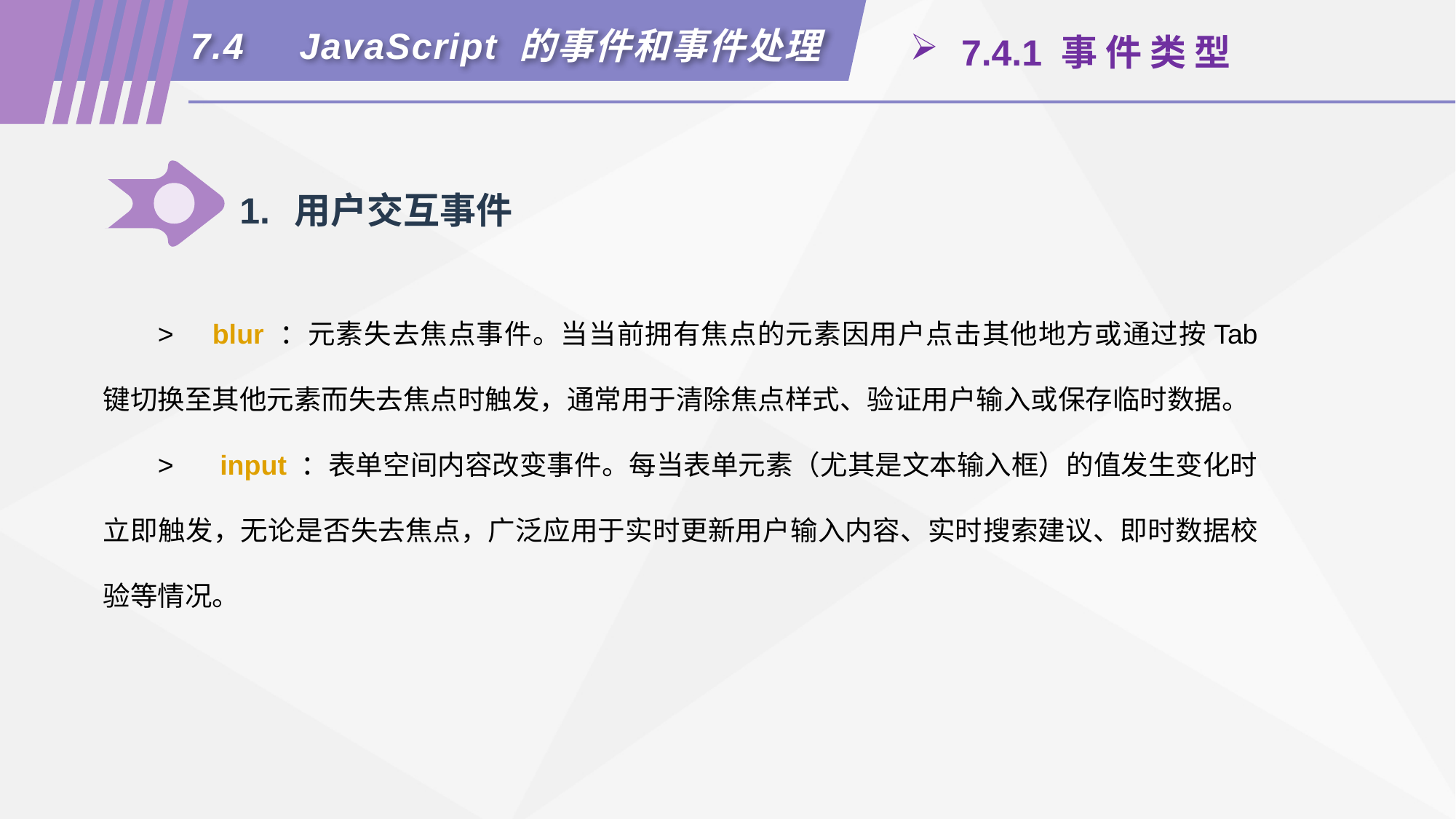

7.4	JavaScript 的事件和事件处理
 7.4.1 事 件 类 型

1.	用户交互事件
>	blur ：元素失去焦点事件。当当前拥有焦点的元素因用户点击其他地方或通过按Tab 键切换至其他元素而失去焦点时触发，通常用于清除焦点样式、验证用户输入或保存临时数据。
>	 input ：表单空间内容改变事件。每当表单元素（尤其是文本输入框）的值发生变化时立即触发，无论是否失去焦点，广泛应用于实时更新用户输入内容、实时搜索建议、即时数据校验等情况。